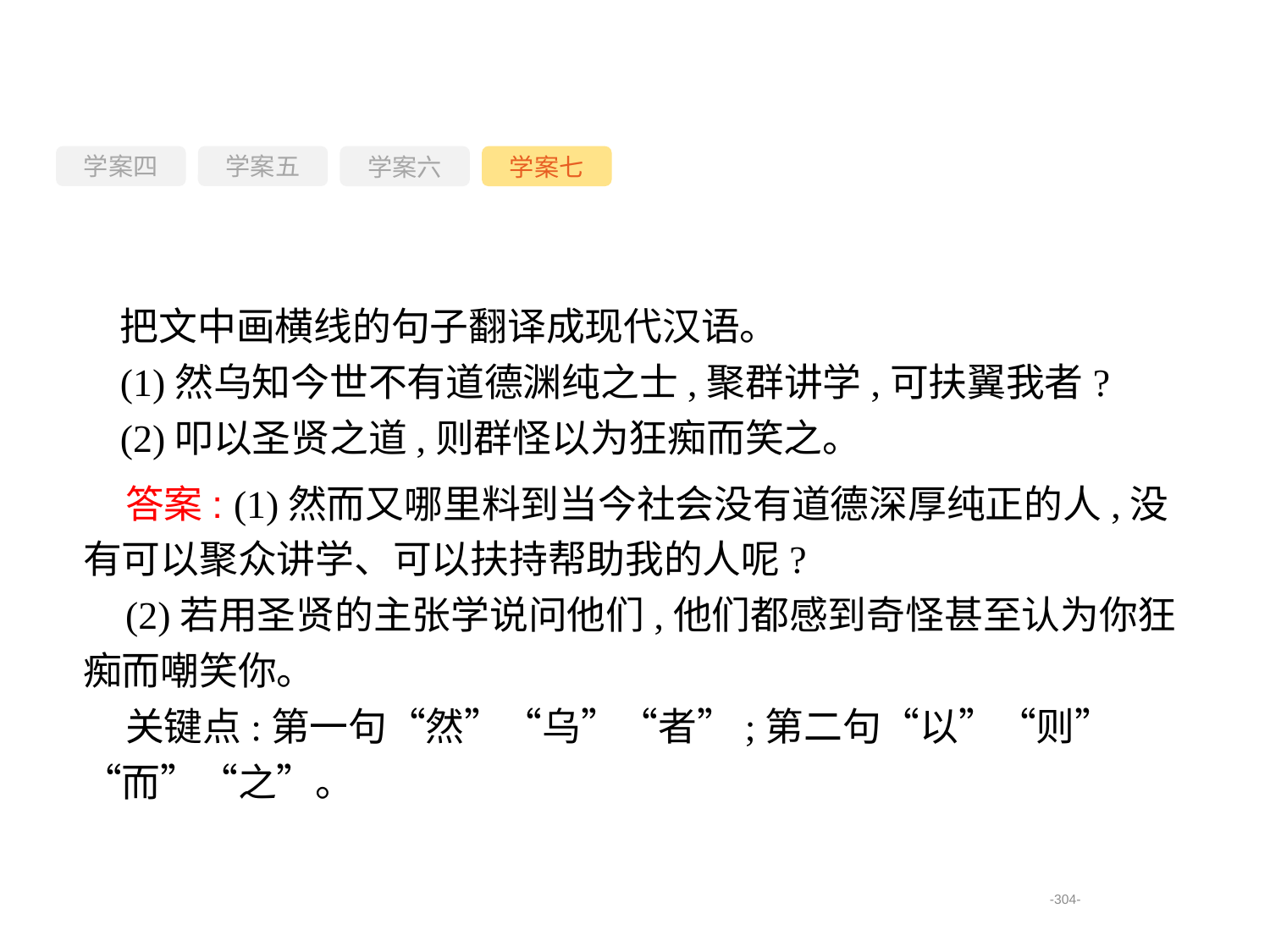

学案四
学案六
学案七
学案五
把文中画横线的句子翻译成现代汉语。
(1)然乌知今世不有道德渊纯之士,聚群讲学,可扶翼我者?
(2)叩以圣贤之道,则群怪以为狂痴而笑之。
答案: (1)然而又哪里料到当今社会没有道德深厚纯正的人,没有可以聚众讲学、可以扶持帮助我的人呢?
(2)若用圣贤的主张学说问他们,他们都感到奇怪甚至认为你狂痴而嘲笑你。
关键点:第一句“然”“乌”“者”;第二句“以”“则”“而”“之”。
-304-